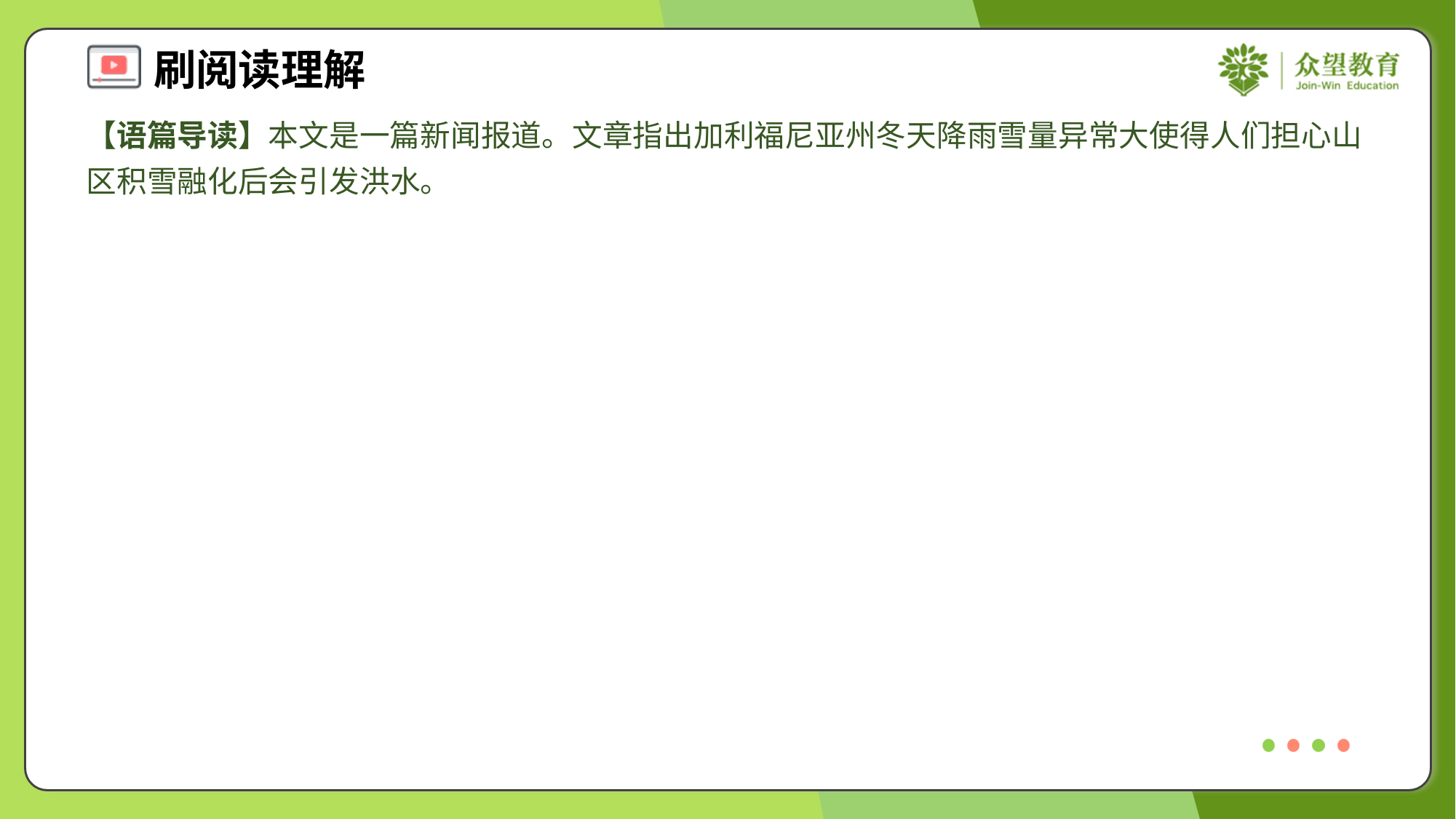

【语篇导读】本文是一篇新闻报道。文章指出加利福尼亚州冬天降雨雪量异常大使得人们担心山区积雪融化后会引发洪水。